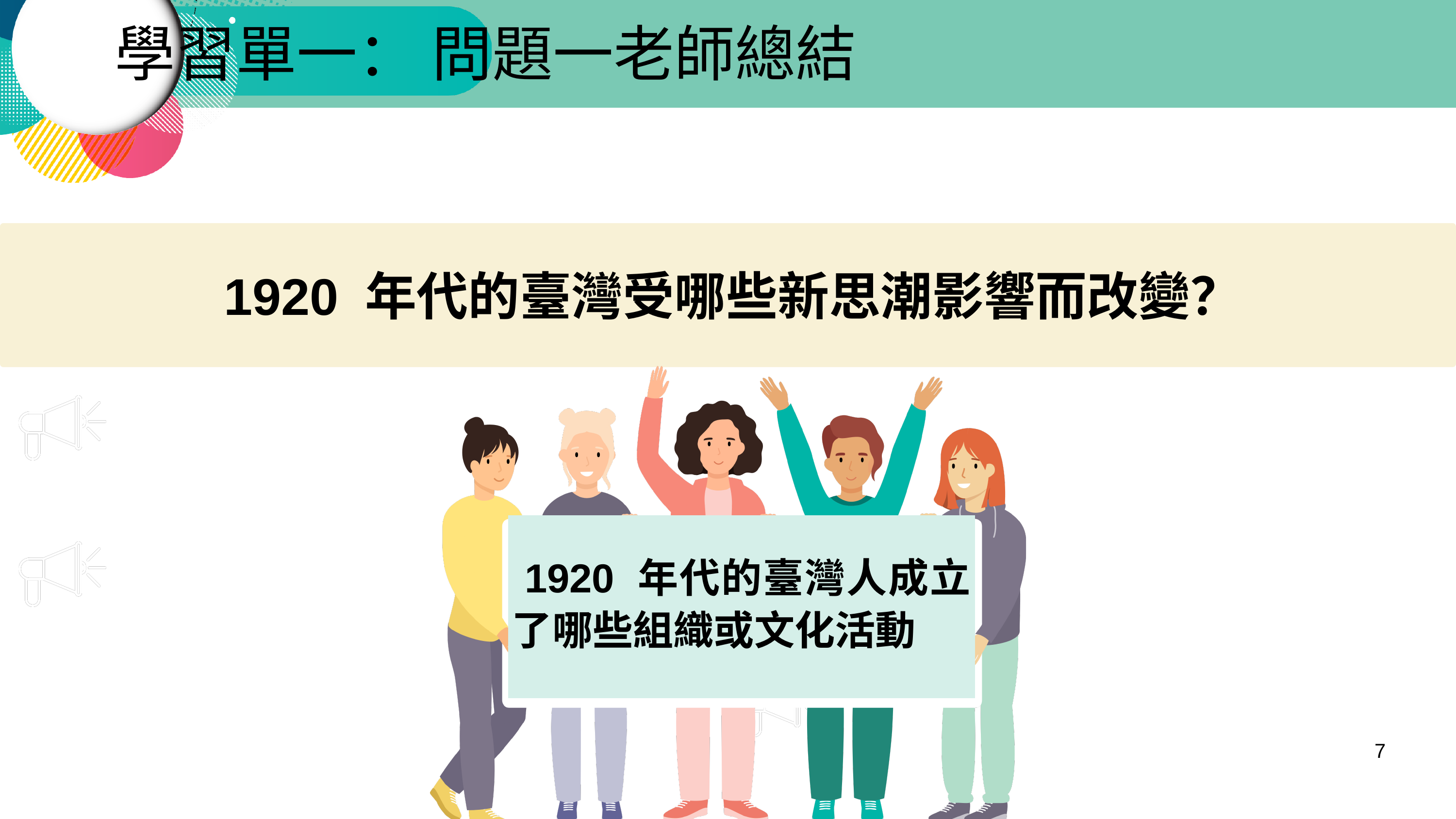

學習單一： 問題一老師總結

1920 年代的臺灣受哪些新思潮影響而改變？

 1920 年代的臺灣人成立了哪些組織或文化活動

7